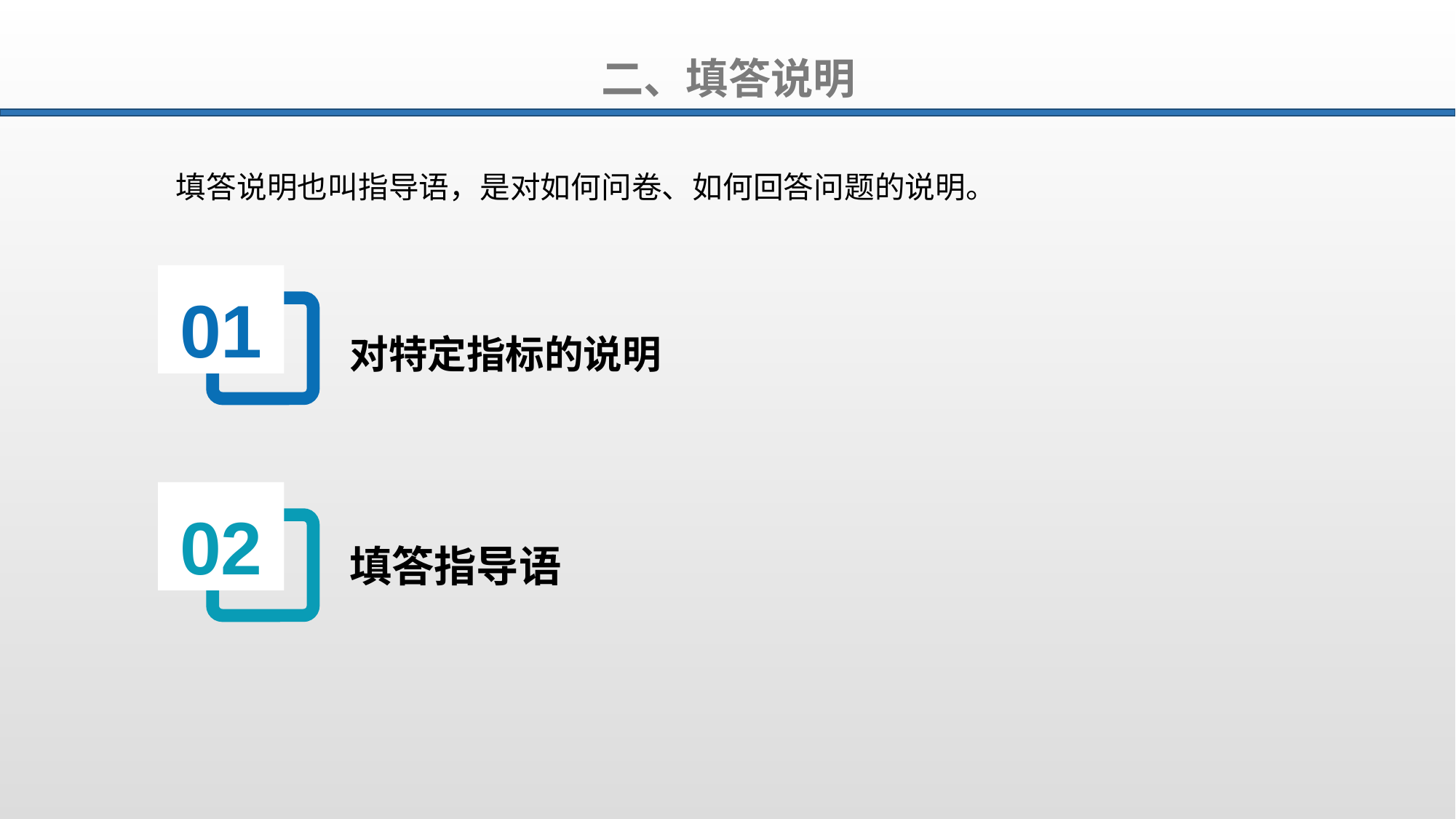

二、填答说明

填答说明也叫指导语，是对如何问卷、如何回答问题的说明。
01

对特定指标的说明
02

填答指导语